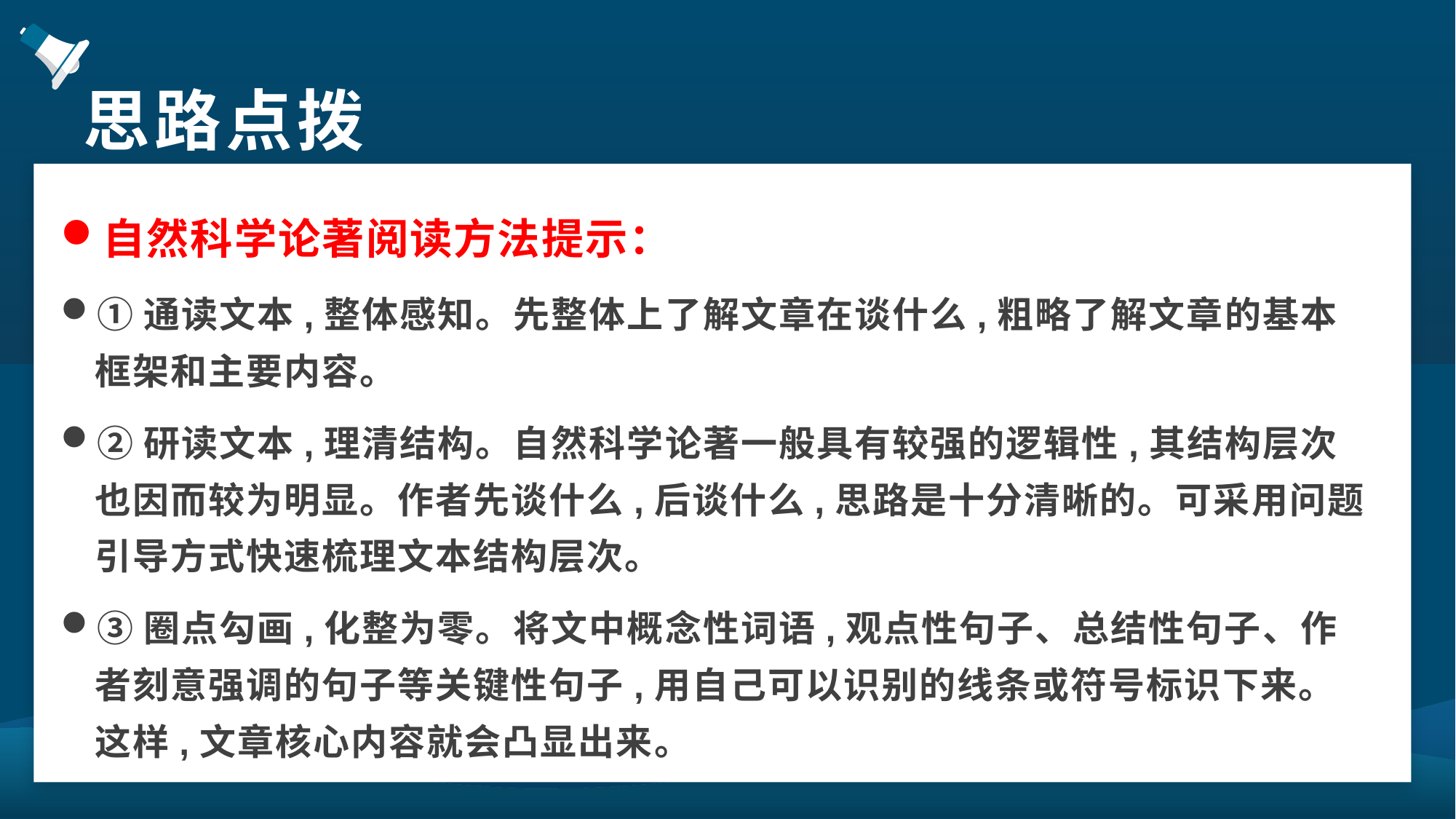

思路点拨
2
自然科学论著阅读方法提示：
①通读文本,整体感知。先整体上了解文章在谈什么,粗略了解文章的基本框架和主要内容。
②研读文本,理清结构。自然科学论著一般具有较强的逻辑性,其结构层次也因而较为明显。作者先谈什么,后谈什么,思路是十分清晰的。可采用问题引导方式快速梳理文本结构层次。
③圈点勾画,化整为零。将文中概念性词语,观点性句子、总结性句子、作者刻意强调的句子等关键性句子,用自己可以识别的线条或符号标识下来。这样,文章核心内容就会凸显出来。